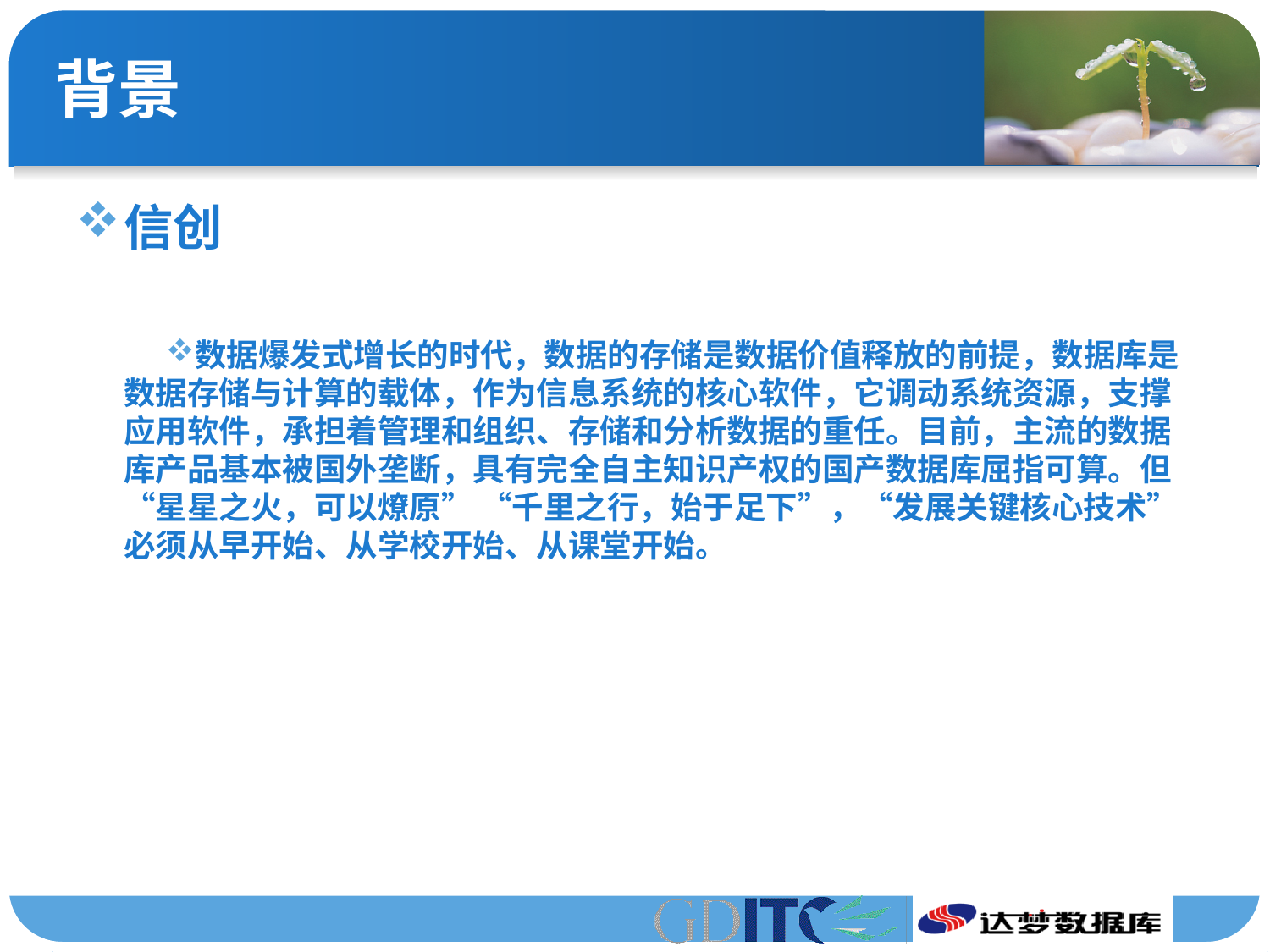

# 背景
信创

数据爆发式增长的时代，数据的存储是数据价值释放的前提，数据库是数据存储与计算的载体，作为信息系统的核心软件，它调动系统资源，支撑应用软件，承担着管理和组织、存储和分析数据的重任。目前，主流的数据库产品基本被国外垄断，具有完全自主知识产权的国产数据库屈指可算。但“星星之火，可以燎原” “千里之行，始于足下”，“发展关键核心技术”必须从早开始、从学校开始、从课堂开始。